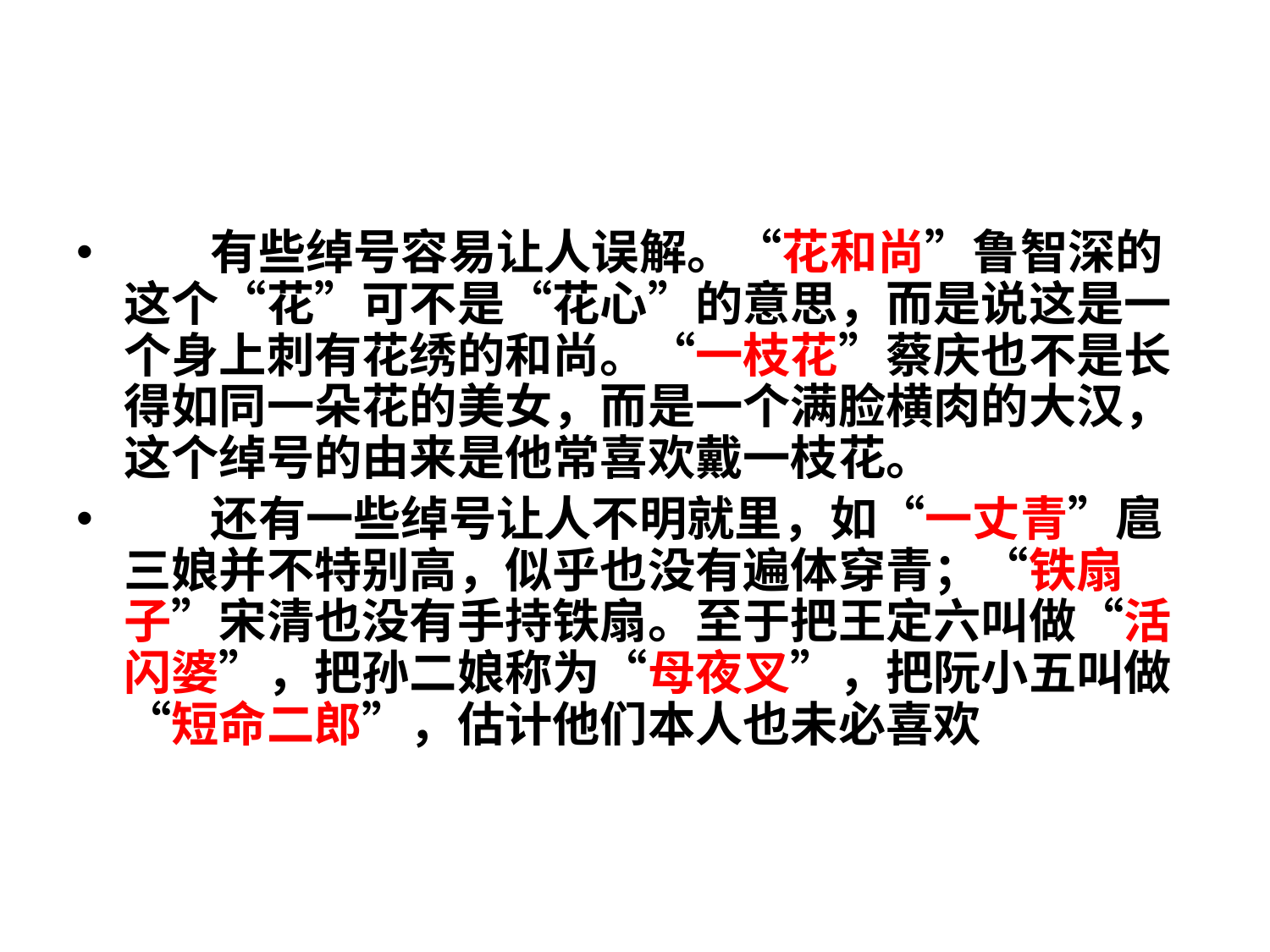

#
       有些绰号容易让人误解。“花和尚”鲁智深的这个“花”可不是“花心”的意思，而是说这是一个身上刺有花绣的和尚。“一枝花”蔡庆也不是长得如同一朵花的美女，而是一个满脸横肉的大汉，这个绰号的由来是他常喜欢戴一枝花。
       还有一些绰号让人不明就里，如“一丈青”扈三娘并不特别高，似乎也没有遍体穿青；“铁扇子”宋清也没有手持铁扇。至于把王定六叫做“活闪婆”，把孙二娘称为“母夜叉”，把阮小五叫做“短命二郎”，估计他们本人也未必喜欢